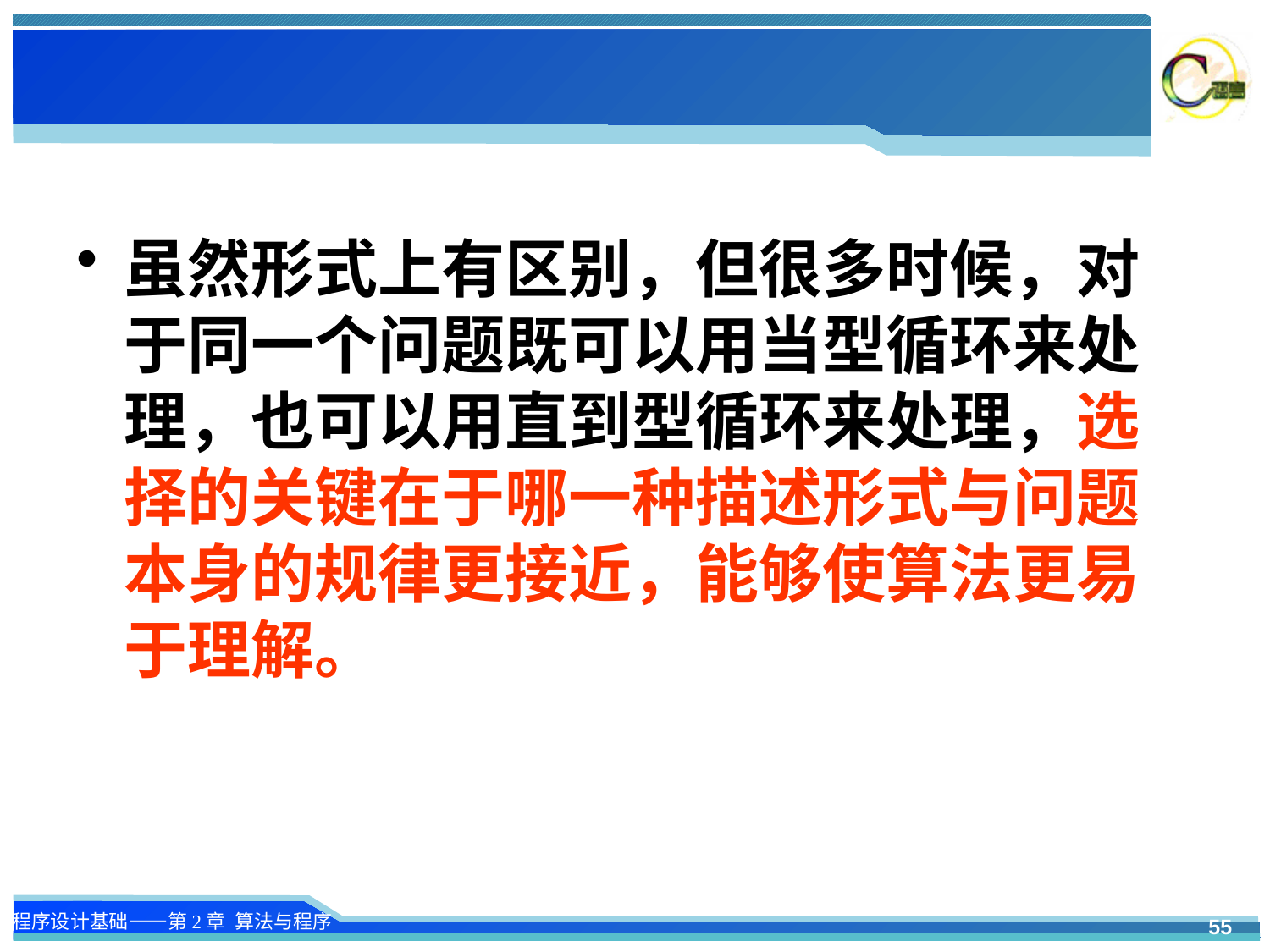

#
虽然形式上有区别，但很多时候，对于同一个问题既可以用当型循环来处理，也可以用直到型循环来处理，选择的关键在于哪一种描述形式与问题本身的规律更接近，能够使算法更易于理解。

55